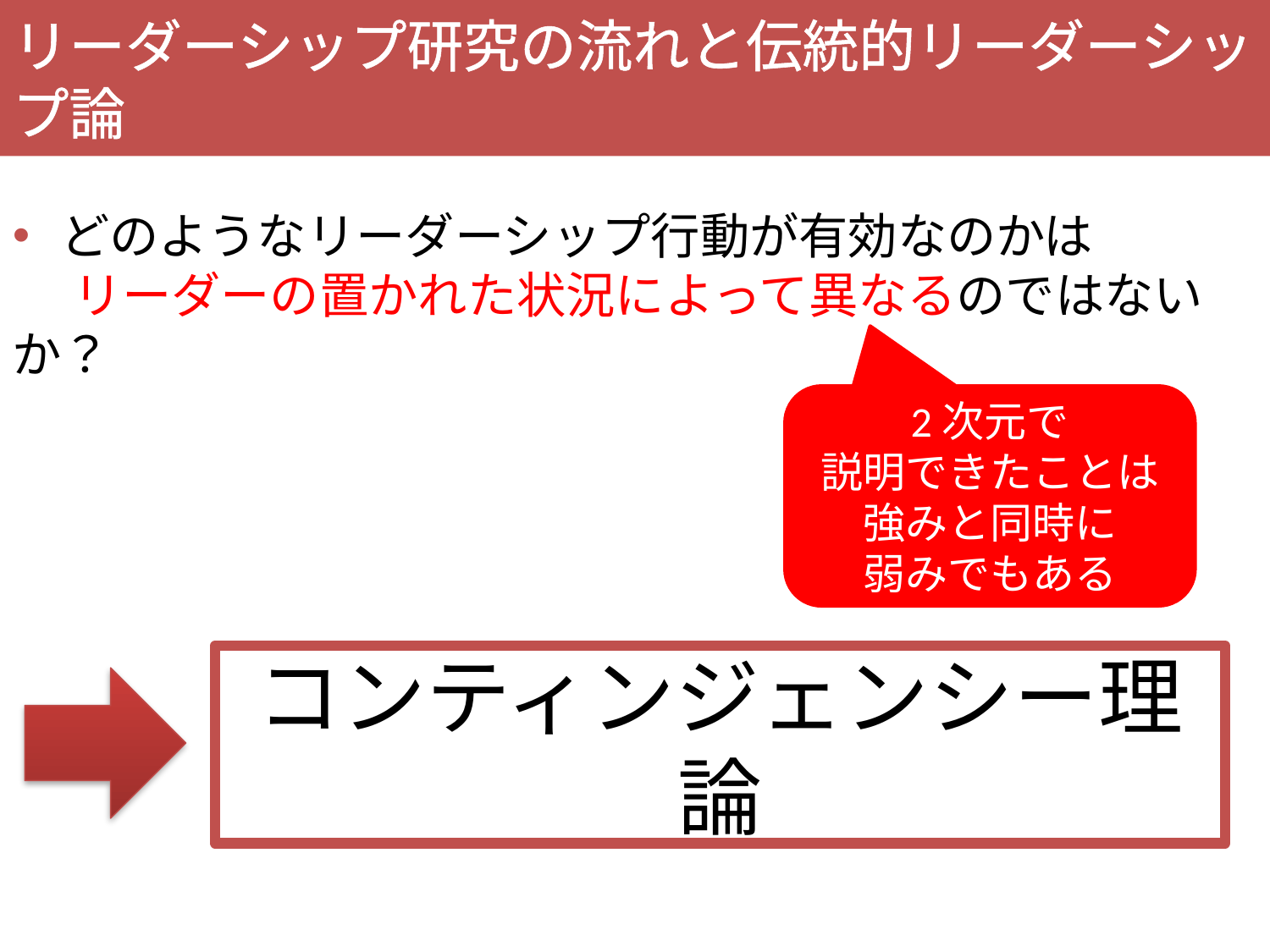

リーダーシップ研究の流れと伝統的リーダーシップ論
どのようなリーダーシップ行動が有効なのかは
　 リーダーの置かれた状況によって異なるのではないか？
2次元で
説明できたことは
強みと同時に
弱みでもある
コンティンジェンシー理論